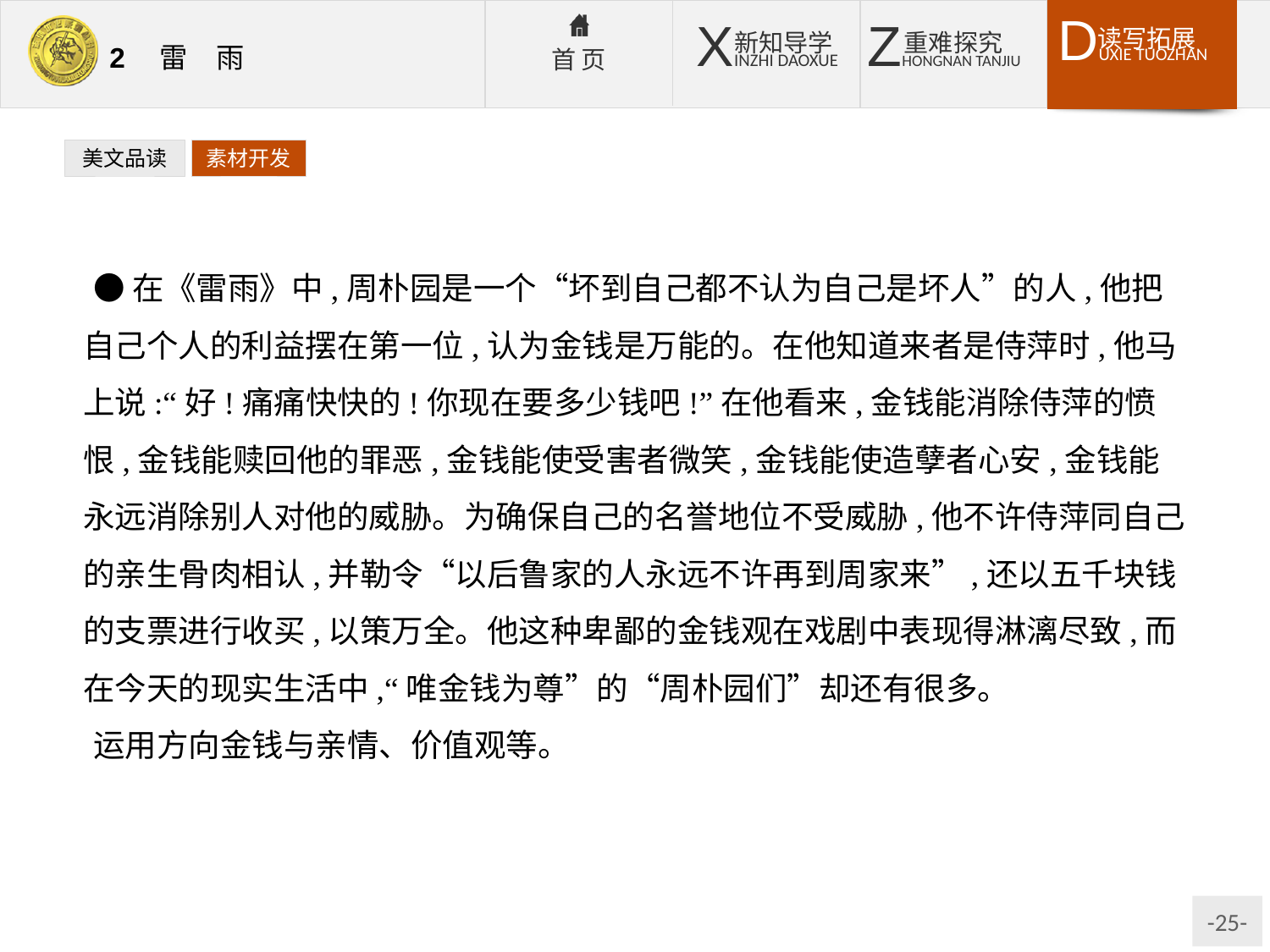

美文品读
素材开发
●在《雷雨》中,周朴园是一个“坏到自己都不认为自己是坏人”的人,他把自己个人的利益摆在第一位,认为金钱是万能的。在他知道来者是侍萍时,他马上说:“好!痛痛快快的!你现在要多少钱吧!”在他看来,金钱能消除侍萍的愤恨,金钱能赎回他的罪恶,金钱能使受害者微笑,金钱能使造孽者心安,金钱能永远消除别人对他的威胁。为确保自己的名誉地位不受威胁,他不许侍萍同自己的亲生骨肉相认,并勒令“以后鲁家的人永远不许再到周家来”,还以五千块钱的支票进行收买,以策万全。他这种卑鄙的金钱观在戏剧中表现得淋漓尽致,而在今天的现实生活中,“唯金钱为尊”的“周朴园们”却还有很多。
运用方向金钱与亲情、价值观等。